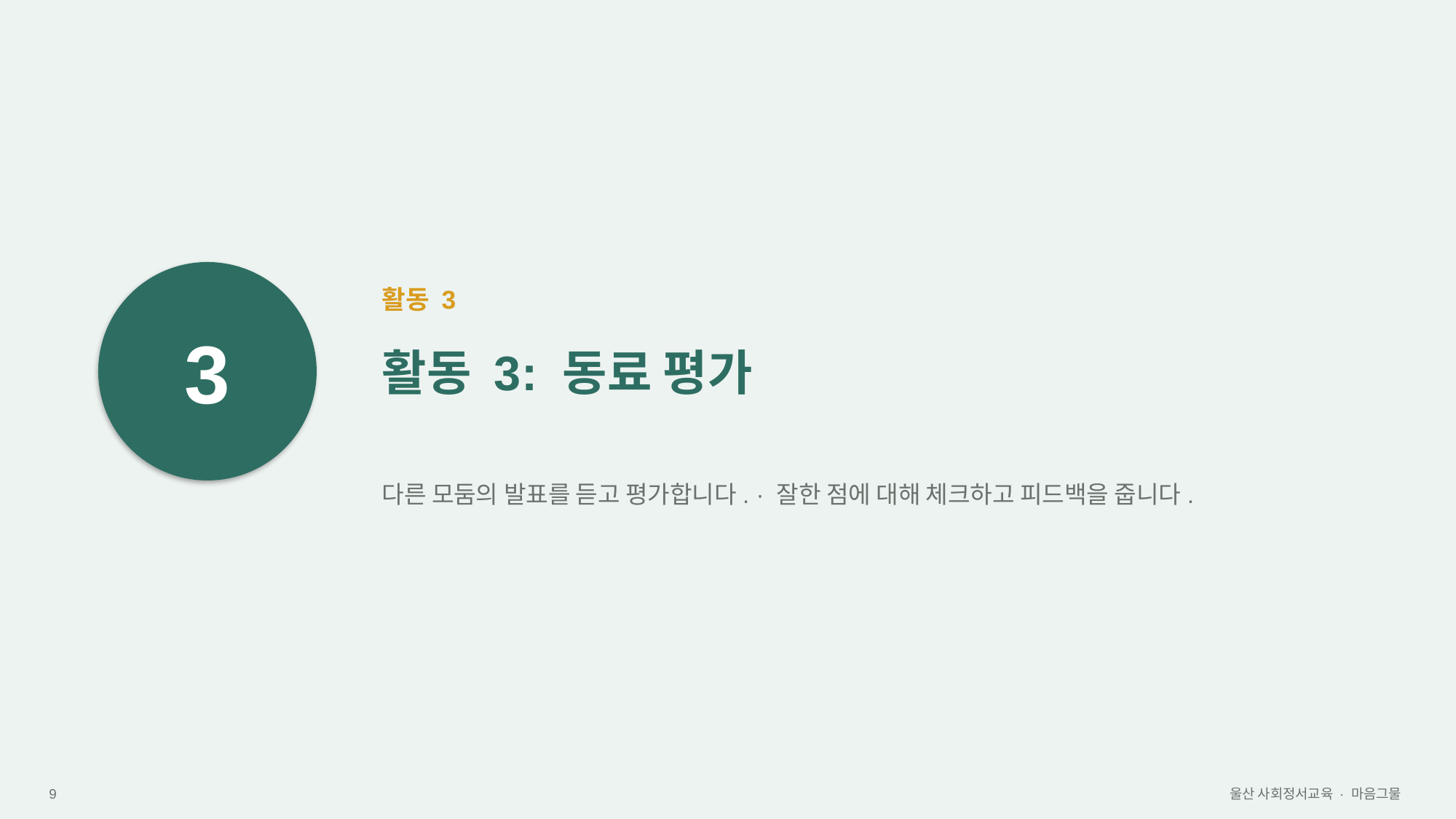

3
활동 3
활동 3: 동료 평가
다른 모둠의 발표를 듣고 평가합니다. · 잘한 점에 대해 체크하고 피드백을 줍니다.
9
울산 사회정서교육 · 마음그물